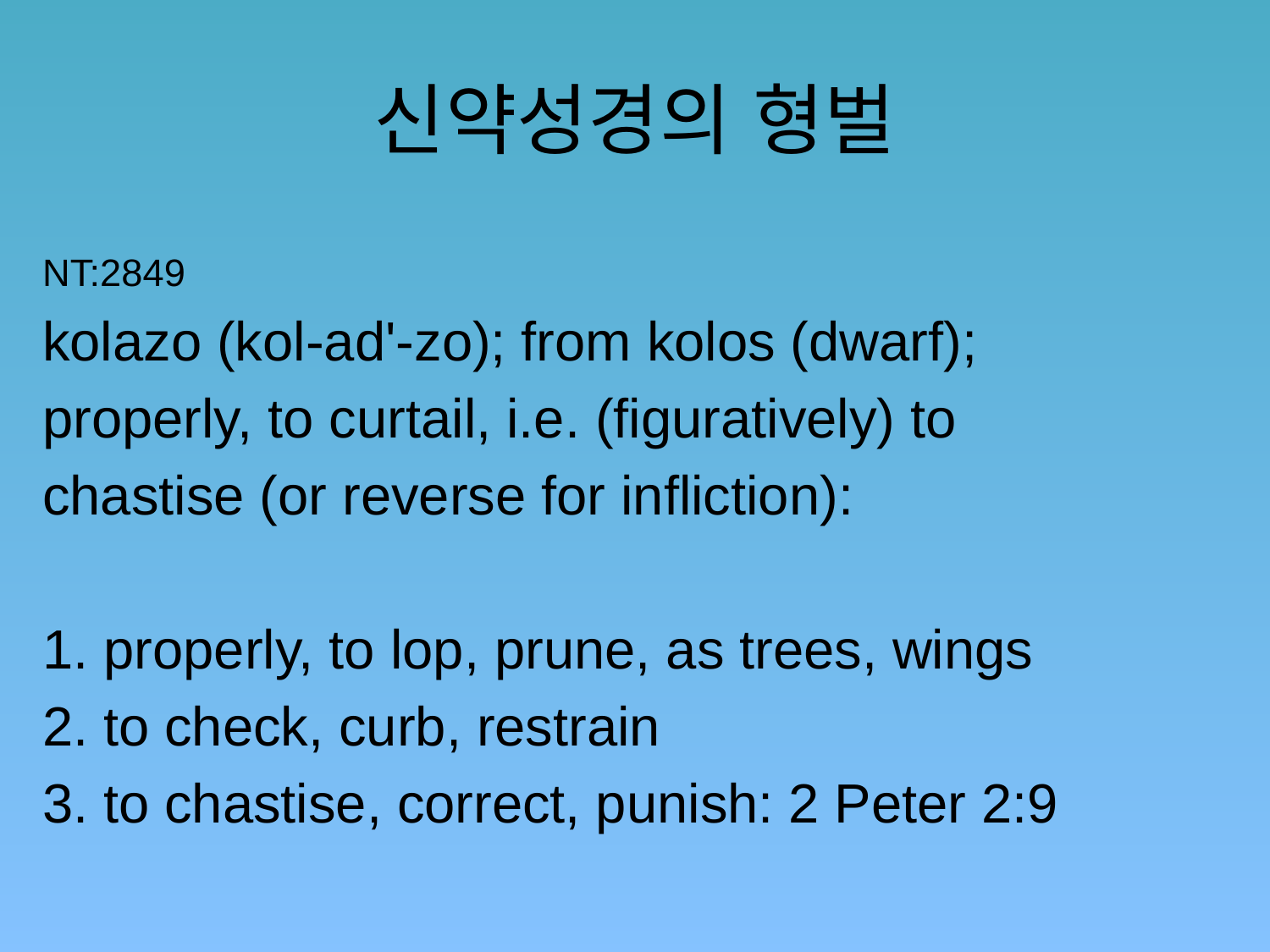

# 신약성경의 형벌

NT:2849
kolazo (kol-ad'-zo); from kolos (dwarf);
properly, to curtail, i.e. (figuratively) to
chastise (or reverse for infliction):

1. properly, to lop, prune, as trees, wings
2. to check, curb, restrain
3. to chastise, correct, punish: 2 Peter 2:9